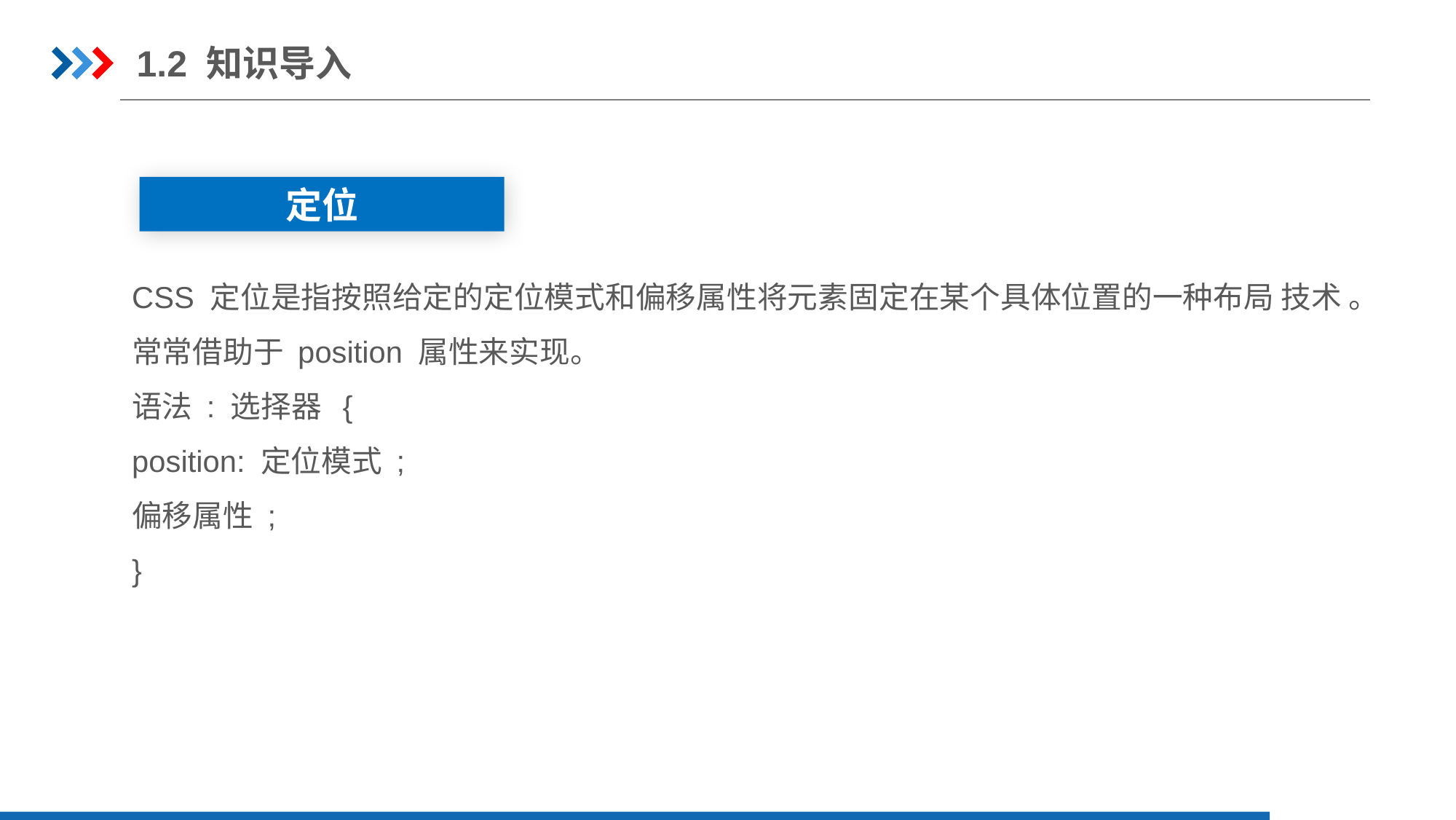

1.2 知识导入
定位
CSS 定位是指按照给定的定位模式和偏移属性将元素固定在某个具体位置的一种布局 技术 。常常借助于 position 属性来实现。
语法 : 选择器  {
position: 定位模式 ;
偏移属性 ;
}